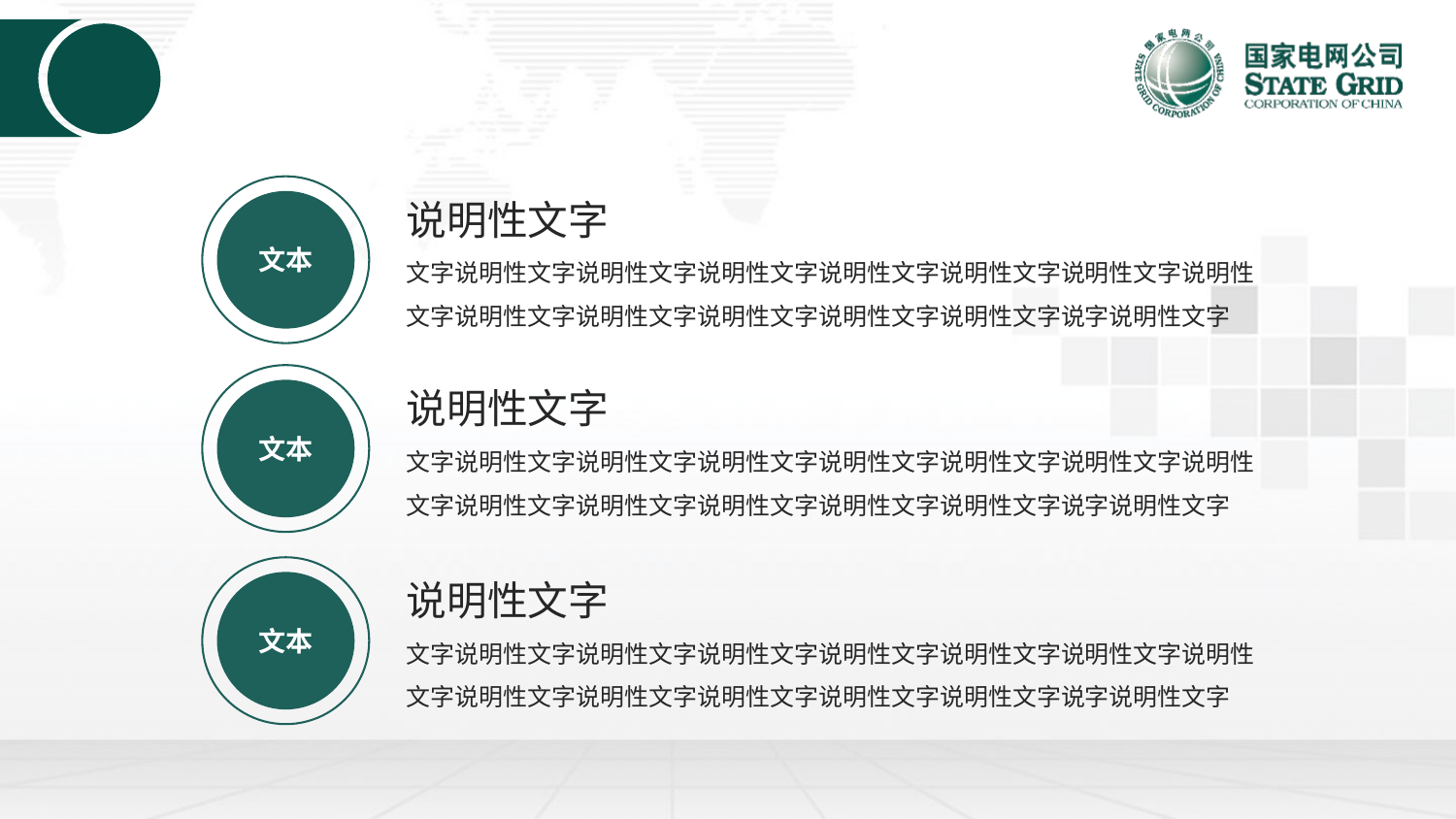

#
说明性文字
文字说明性文字说明性文字说明性文字说明性文字说明性文字说明性文字说明性文字说明性文字说明性文字说明性文字说明性文字说明性文字说字说明性文字

文本
说明性文字
文字说明性文字说明性文字说明性文字说明性文字说明性文字说明性文字说明性文字说明性文字说明性文字说明性文字说明性文字说明性文字说字说明性文字

文本
说明性文字
文字说明性文字说明性文字说明性文字说明性文字说明性文字说明性文字说明性文字说明性文字说明性文字说明性文字说明性文字说明性文字说字说明性文字

文本